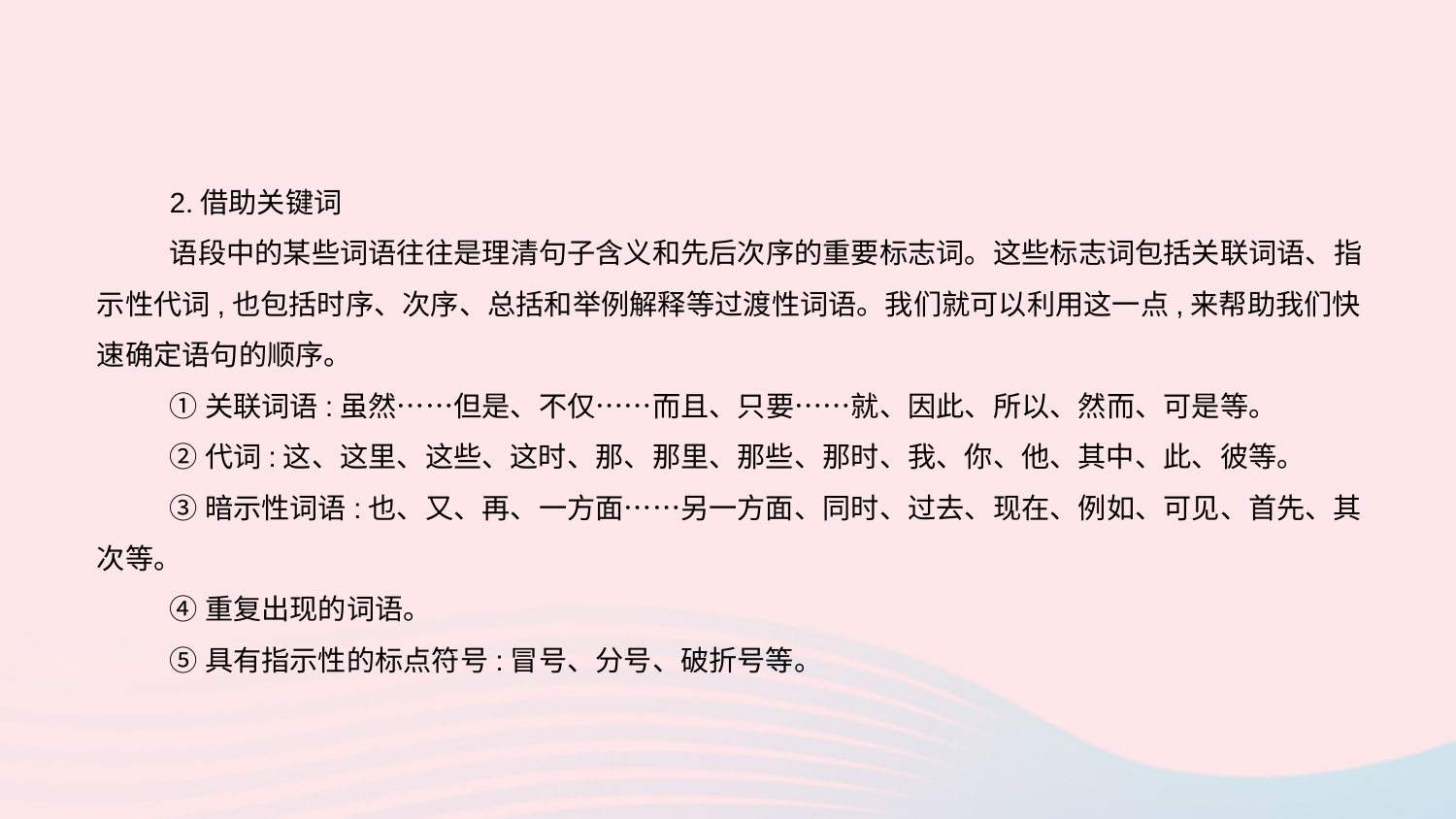

2.借助关键词
语段中的某些词语往往是理清句子含义和先后次序的重要标志词。这些标志词包括关联词语、指示性代词,也包括时序、次序、总括和举例解释等过渡性词语。我们就可以利用这一点,来帮助我们快速确定语句的顺序。
①关联词语:虽然……但是、不仅……而且、只要……就、因此、所以、然而、可是等。
②代词:这、这里、这些、这时、那、那里、那些、那时、我、你、他、其中、此、彼等。
③暗示性词语:也、又、再、一方面……另一方面、同时、过去、现在、例如、可见、首先、其次等。
④重复出现的词语。
⑤具有指示性的标点符号:冒号、分号、破折号等。